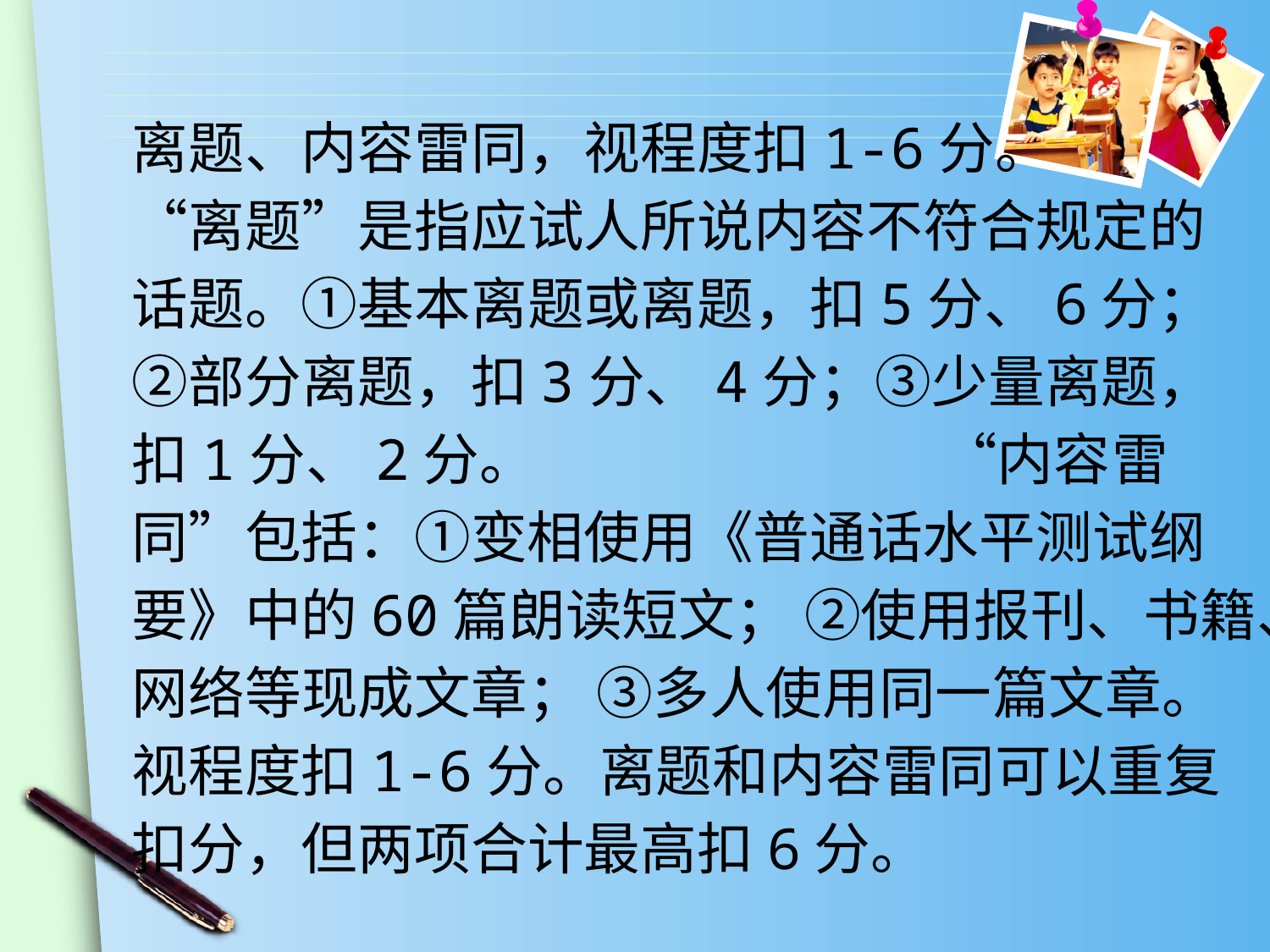

离题、内容雷同，视程度扣1-6分。                 “离题”是指应试人所说内容不符合规定的话题。①基本离题或离题，扣5分、6分；②部分离题，扣3分、4分；③少量离题，扣1分、2分。                                “内容雷同”包括：①变相使用《普通话水平测试纲要》中的60篇朗读短文； ②使用报刊、书籍、网络等现成文章； ③多人使用同一篇文章。视程度扣1-6分。离题和内容雷同可以重复扣分，但两项合计最高扣6分。